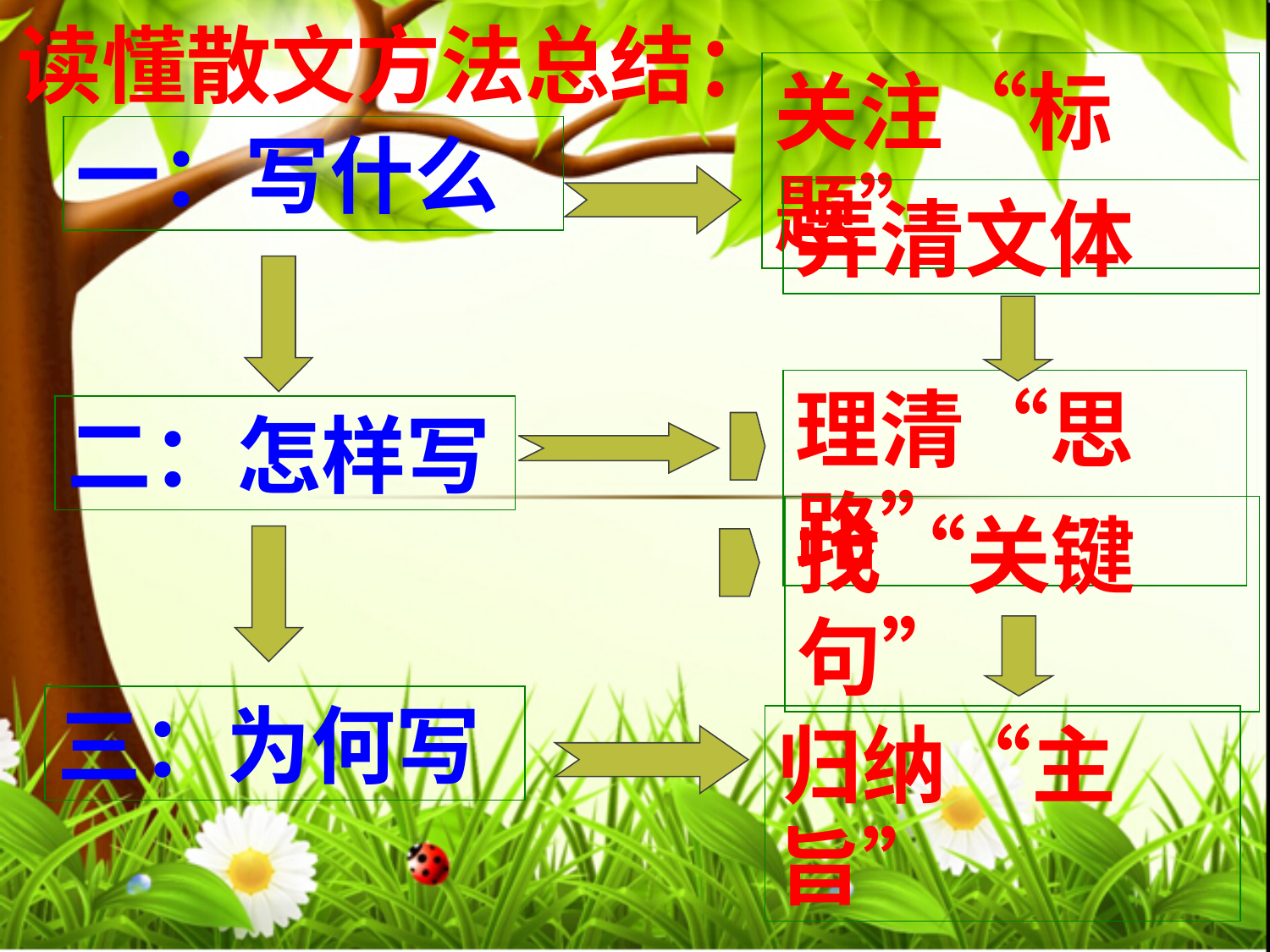

读懂散文方法总结：
关注“标题”

一：写什么

弄清文体

理清“思路”
二：怎样写

找“关键句”

三：为何写
归纳“主旨”